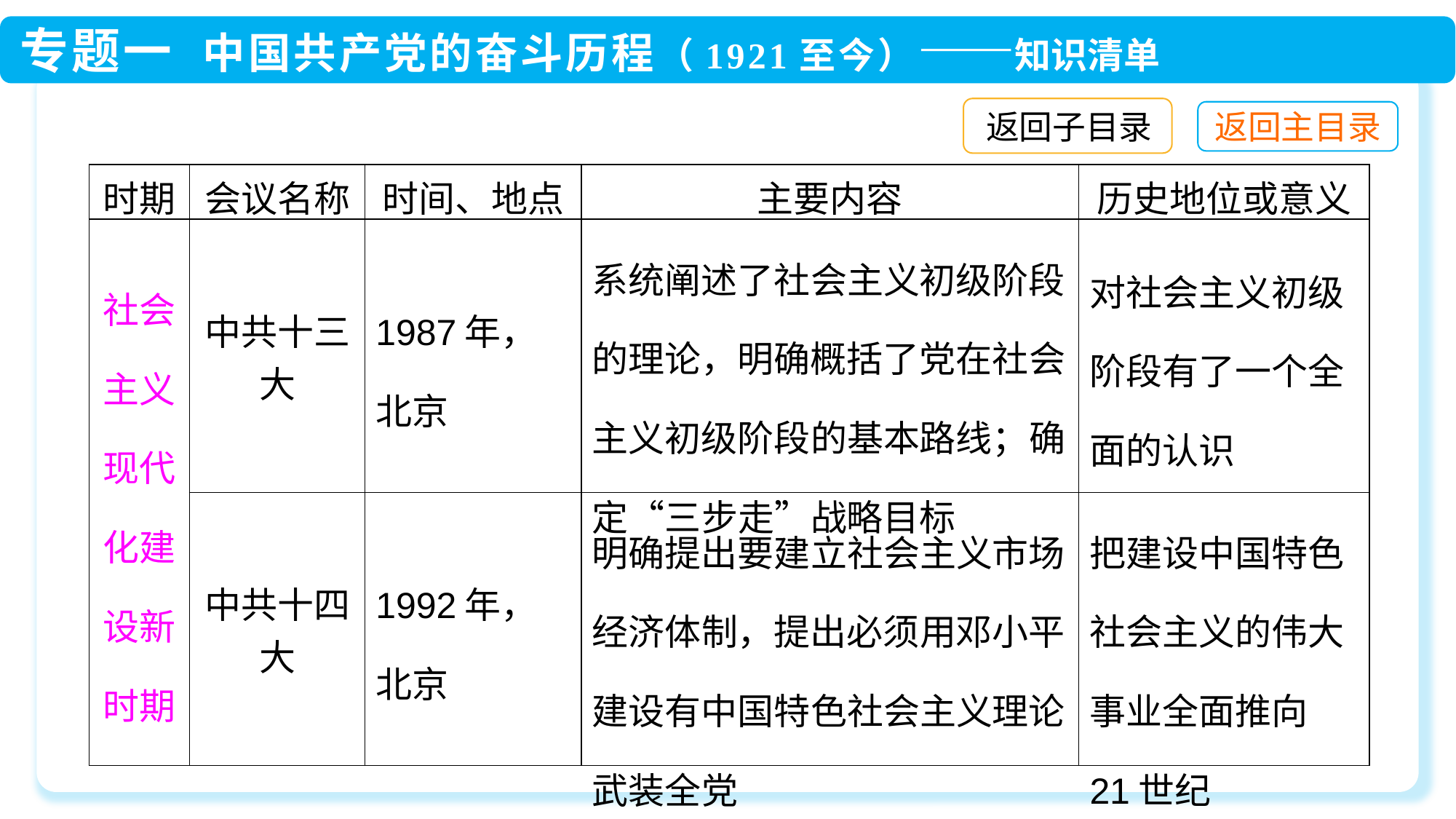

返回子目录
| 时期 | 会议名称 | 时间、地点 | 主要内容 | 历史地位或意义 |
| --- | --- | --- | --- | --- |
| 社会主义现代化建设新时期 | 中共十三大 | 1987年，北京 | 系统阐述了社会主义初级阶段的理论，明确概括了党在社会主义初级阶段的基本路线；确定“三步走”战略目标 | 对社会主义初级阶段有了一个全面的认识 |
|  | 中共十四大 | 1992年，北京 | 明确提出要建立社会主义市场经济体制，提出必须用邓小平建设有中国特色社会主义理论武装全党 | 把建设中国特色社会主义的伟大事业全面推向21世纪 |